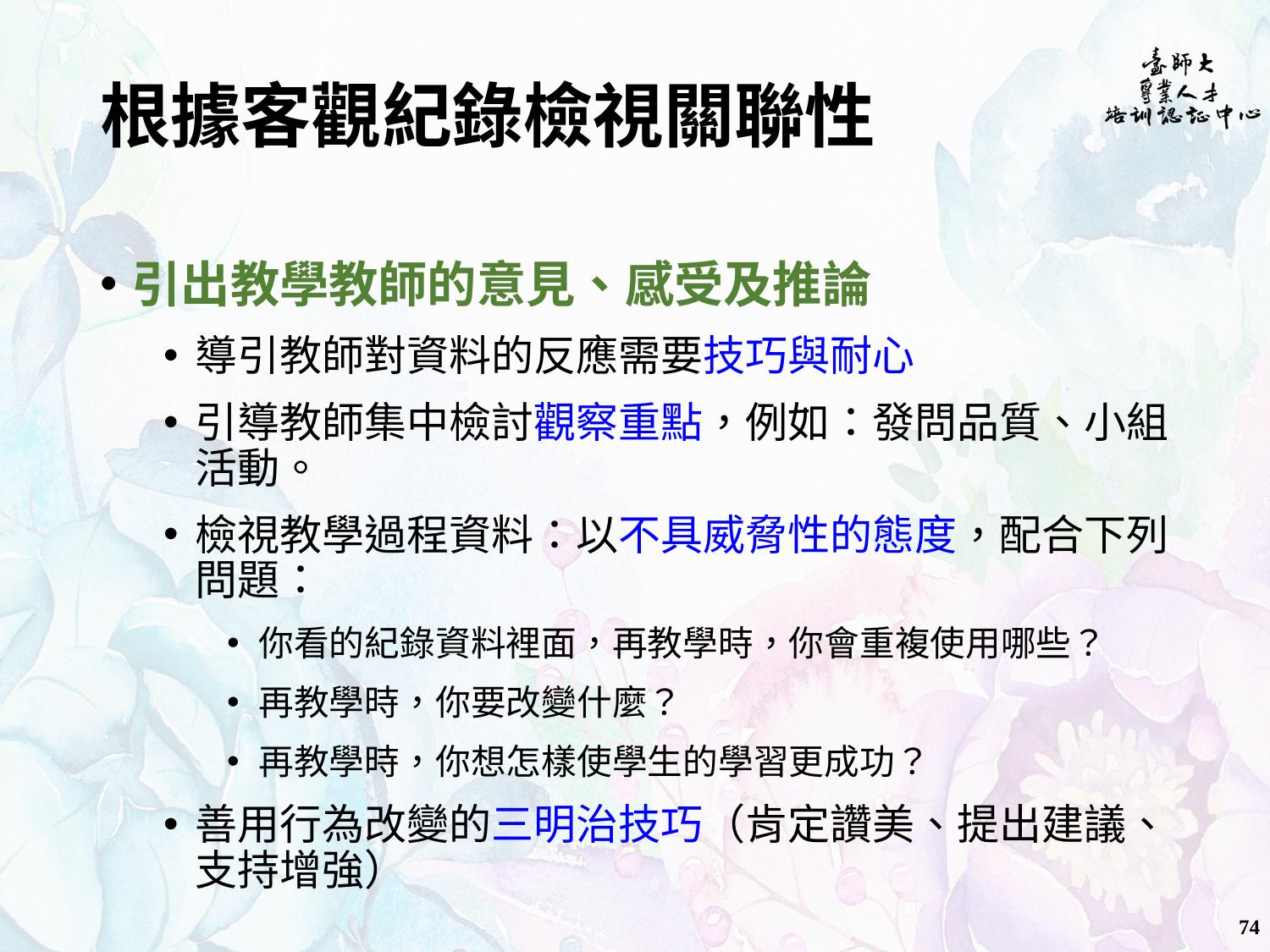

# 根據客觀紀錄檢視關聯性
引出教學教師的意見、感受及推論
導引教師對資料的反應需要技巧與耐心
引導教師集中檢討觀察重點，例如：發問品質、小組活動。
檢視教學過程資料：以不具威脅性的態度，配合下列問題：
你看的紀錄資料裡面，再教學時，你會重複使用哪些？
再教學時，你要改變什麼？
再教學時，你想怎樣使學生的學習更成功？
善用行為改變的三明治技巧（肯定讚美、提出建議、支持增強）
74